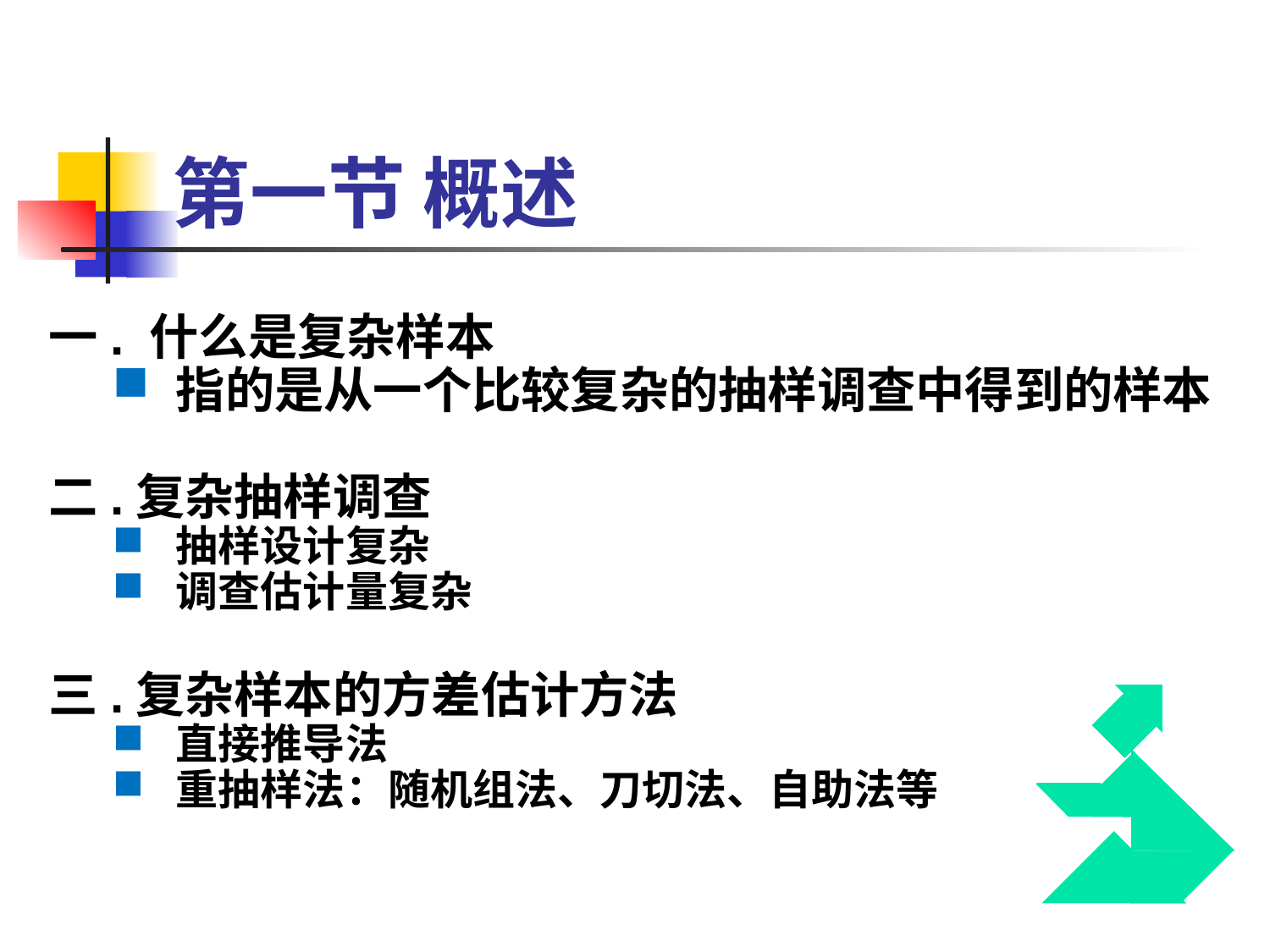

# 第一节 概述
一. 什么是复杂样本
指的是从一个比较复杂的抽样调查中得到的样本

二.复杂抽样调查
抽样设计复杂
调查估计量复杂

三.复杂样本的方差估计方法
直接推导法
重抽样法：随机组法、刀切法、自助法等